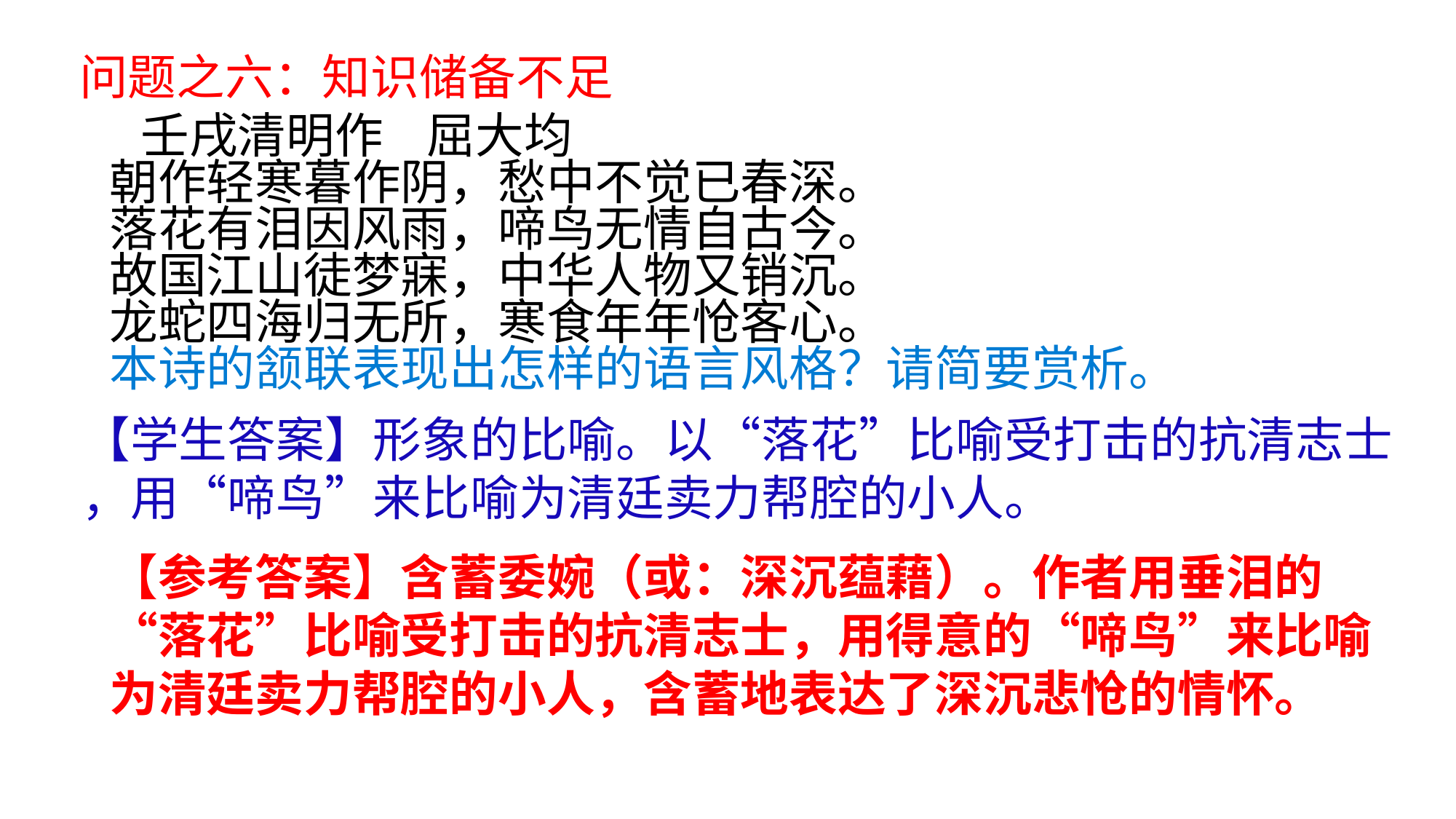

问题之六：知识储备不足
    壬戌清明作    屈大均
朝作轻寒暮作阴，愁中不觉已春深。
落花有泪因风雨，啼鸟无情自古今。
故国江山徒梦寐，中华人物又销沉。
龙蛇四海归无所，寒食年年怆客心。
本诗的颔联表现出怎样的语言风格？请简要赏析。
【学生答案】形象的比喻。以“落花”比喻受打击的抗清志士
，用“啼鸟”来比喻为清廷卖力帮腔的小人。
【参考答案】含蓄委婉（或：深沉蕴藉）。作者用垂泪的“落花”比喻受打击的抗清志士，用得意的“啼鸟”来比喻为清廷卖力帮腔的小人，含蓄地表达了深沉悲怆的情怀。